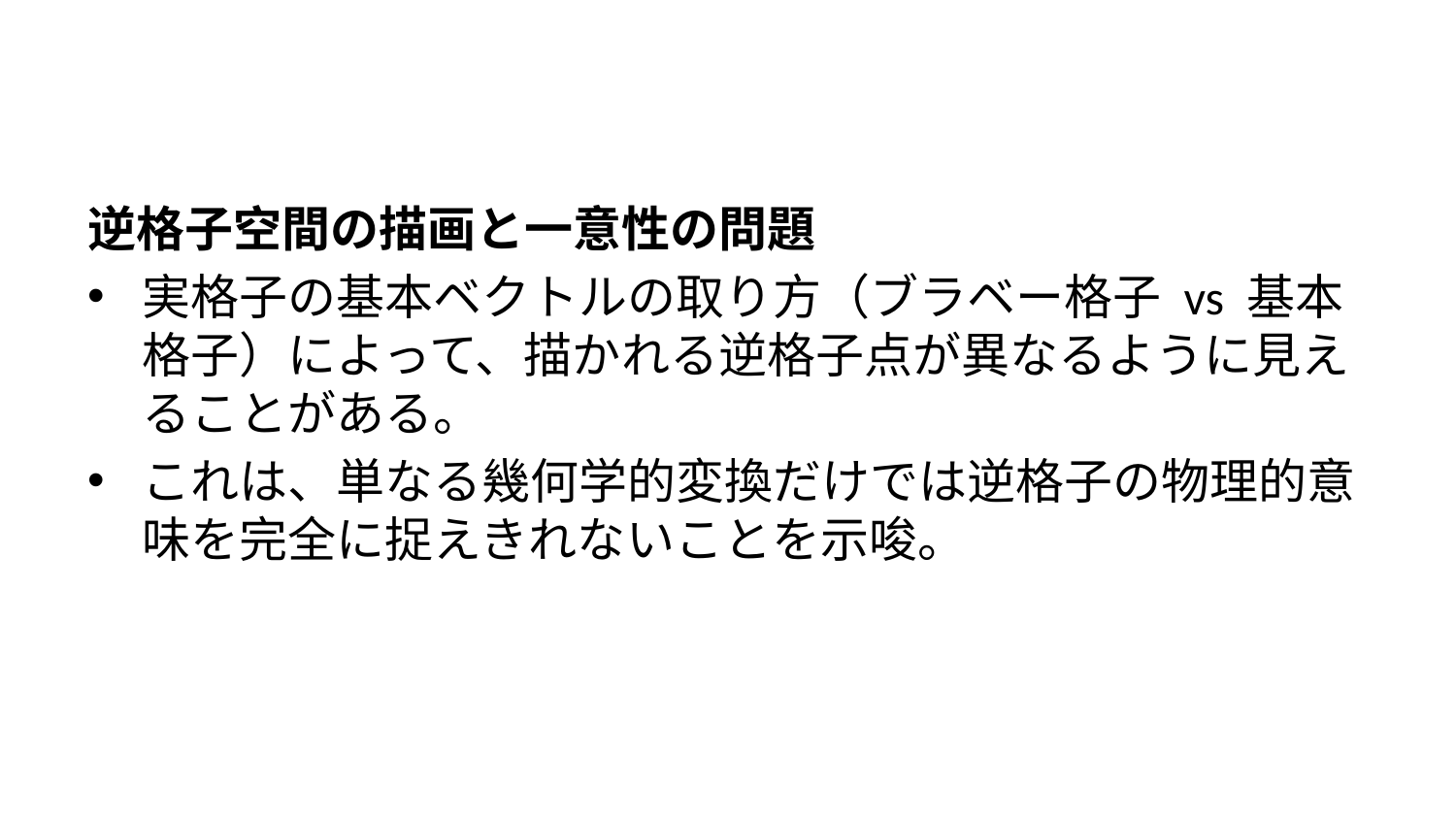

逆格子空間の描画と一意性の問題
実格子の基本ベクトルの取り方（ブラベー格子 vs 基本格子）によって、描かれる逆格子点が異なるように見えることがある。
これは、単なる幾何学的変換だけでは逆格子の物理的意味を完全に捉えきれないことを示唆。